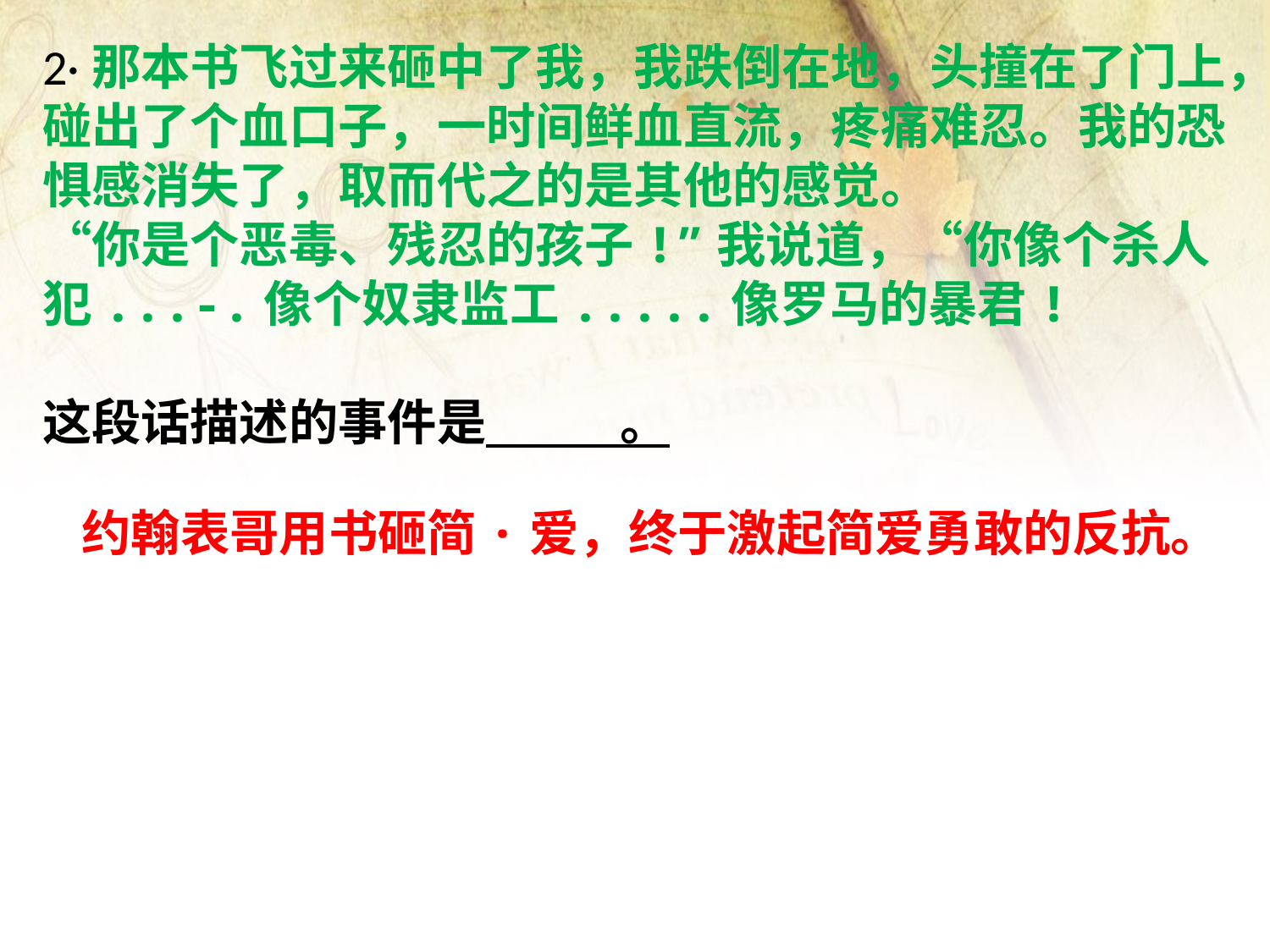

2·那本书飞过来砸中了我，我跌倒在地，头撞在了门上，碰出了个血口子，一时间鲜血直流，疼痛难忍。我的恐惧感消失了，取而代之的是其他的感觉。
“你是个恶毒、残忍的孩子!”我说道，“你像个杀人犯...-.像个奴隶监工.....像罗马的暴君!

这段话描述的事件是            。
约翰表哥用书砸简·爱，终于激起简爱勇敢的反抗。